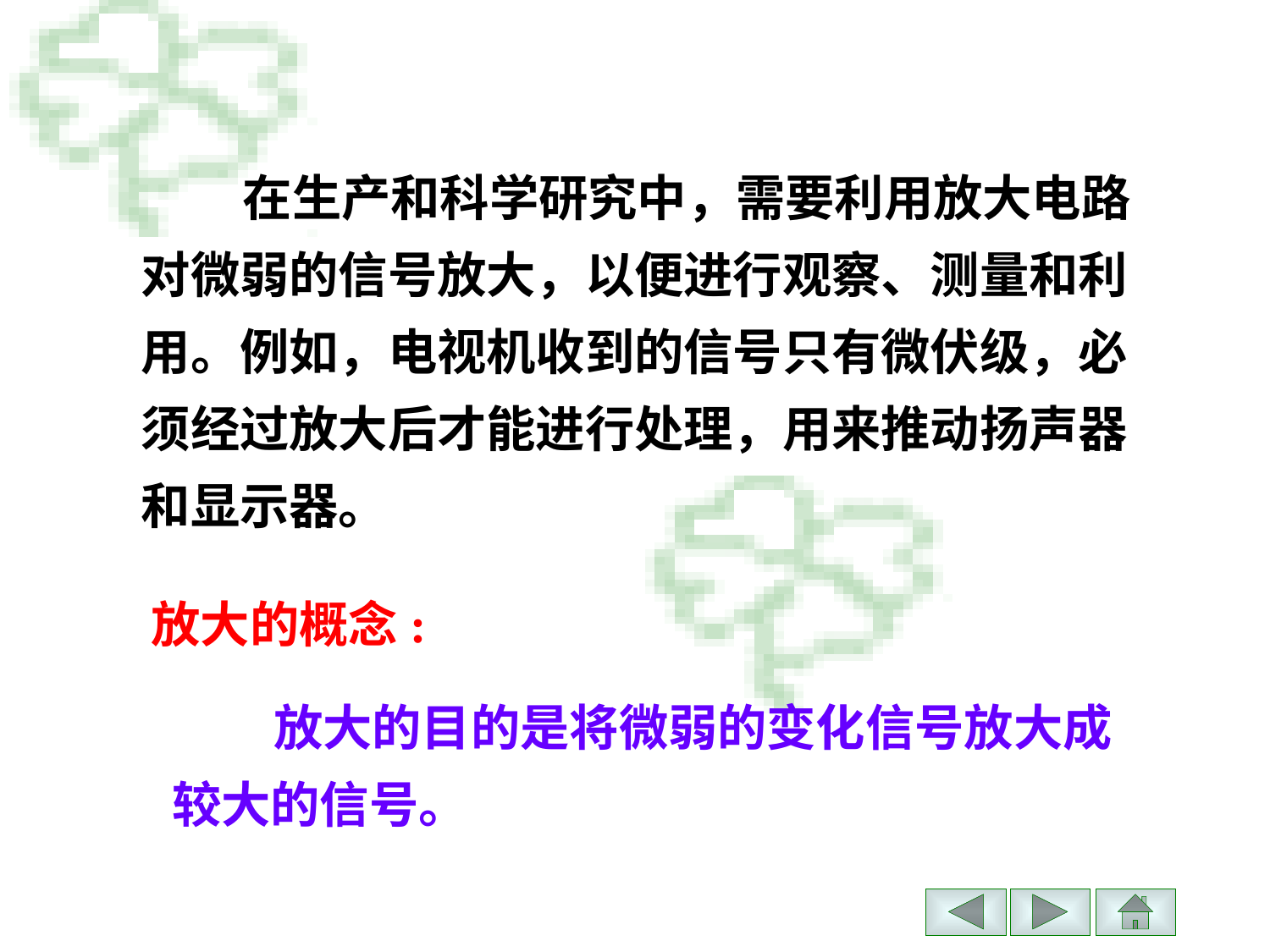

在生产和科学研究中，需要利用放大电路对微弱的信号放大，以便进行观察、测量和利用。例如，电视机收到的信号只有微伏级，必须经过放大后才能进行处理，用来推动扬声器和显示器。
放大的概念:
        放大的目的是将微弱的变化信号放大成较大的信号。